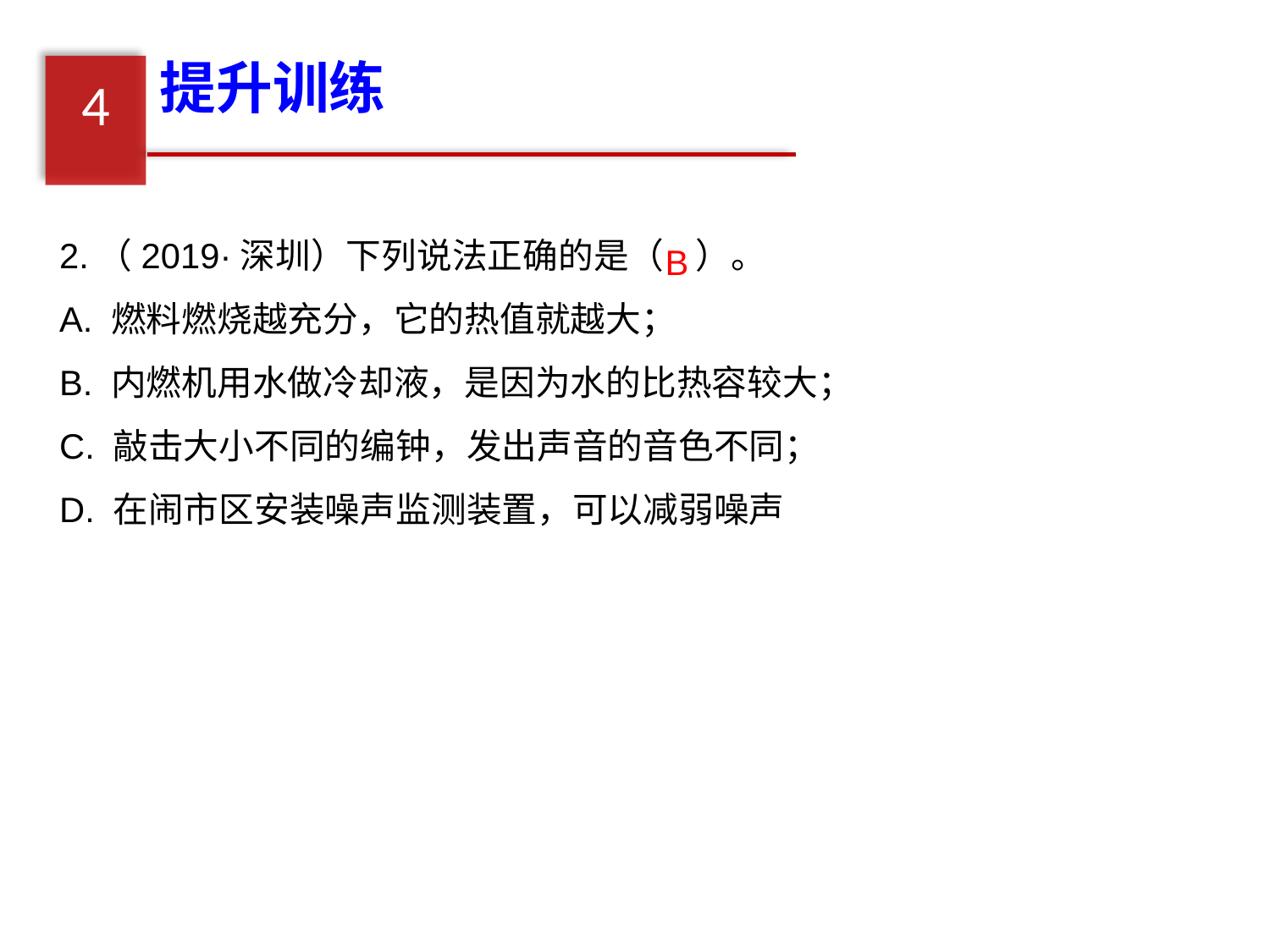

提升训练

4
2.（2019·深圳）下列说法正确的是（    ）。
A. 燃料燃烧越充分，它的热值就越大；
B. 内燃机用水做冷却液，是因为水的比热容较大；
C. 敲击大小不同的编钟，发出声音的音色不同；
D. 在闹市区安装噪声监测装置，可以减弱噪声
B